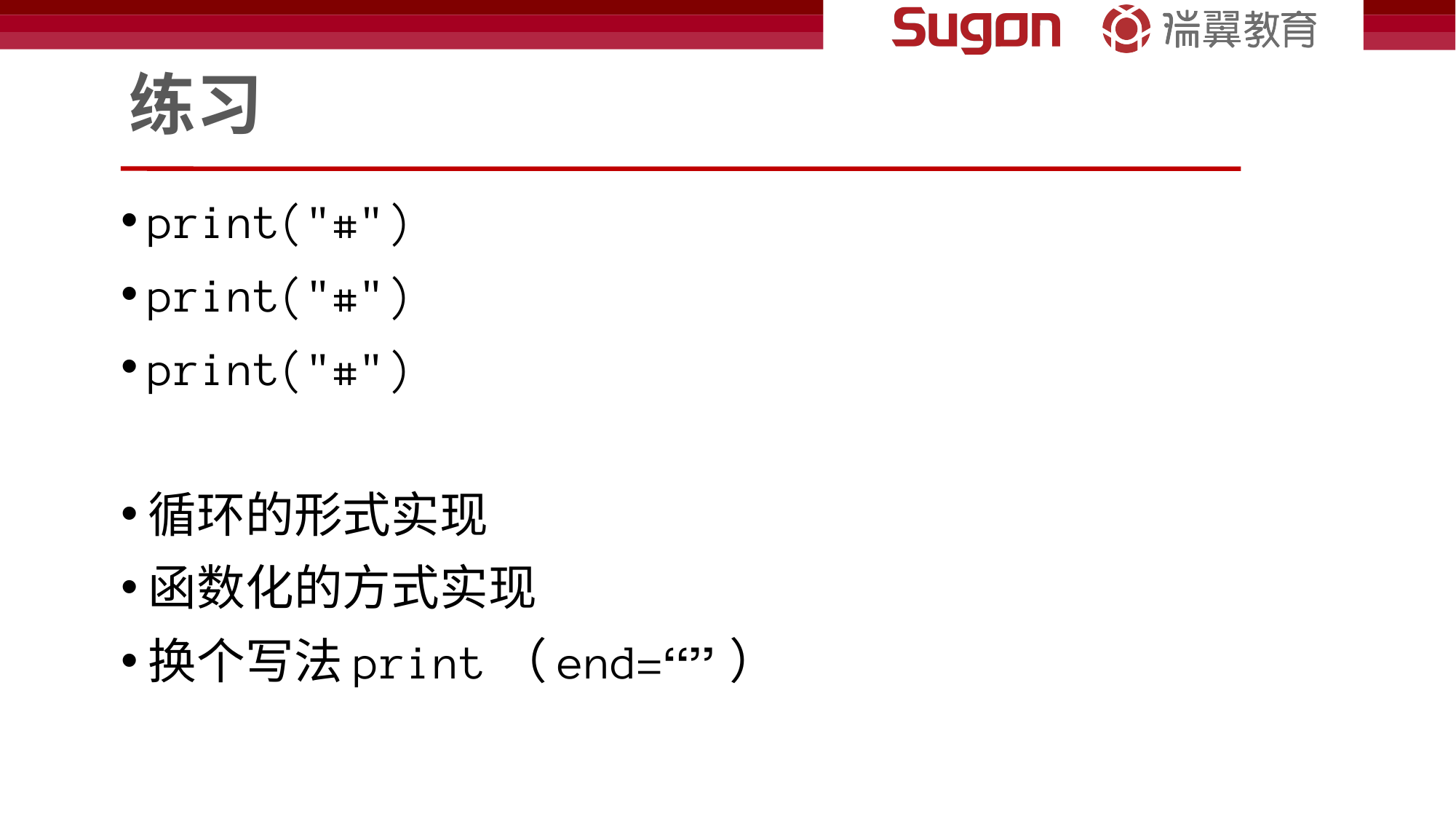

# 练习
print("#")
print("#")
print("#")

循环的形式实现
函数化的方式实现
换个写法print（end=“”）